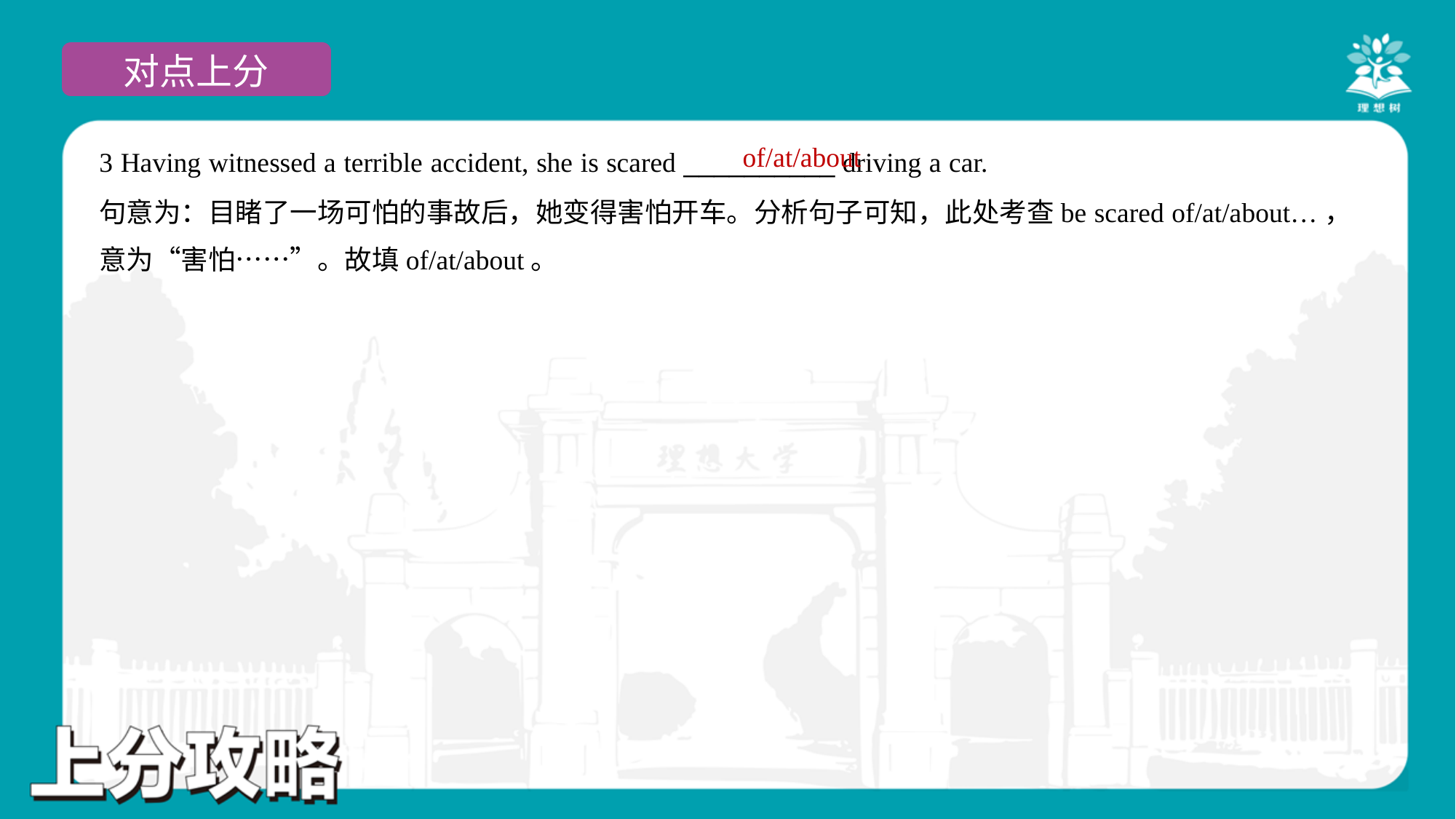

of/at/about
3 Having witnessed a terrible accident, she is scared __________ driving a car.
句意为：目睹了一场可怕的事故后，她变得害怕开车。分析句子可知，此处考查be scared of/at/about…，
意为“害怕……”。故填of/at/about。